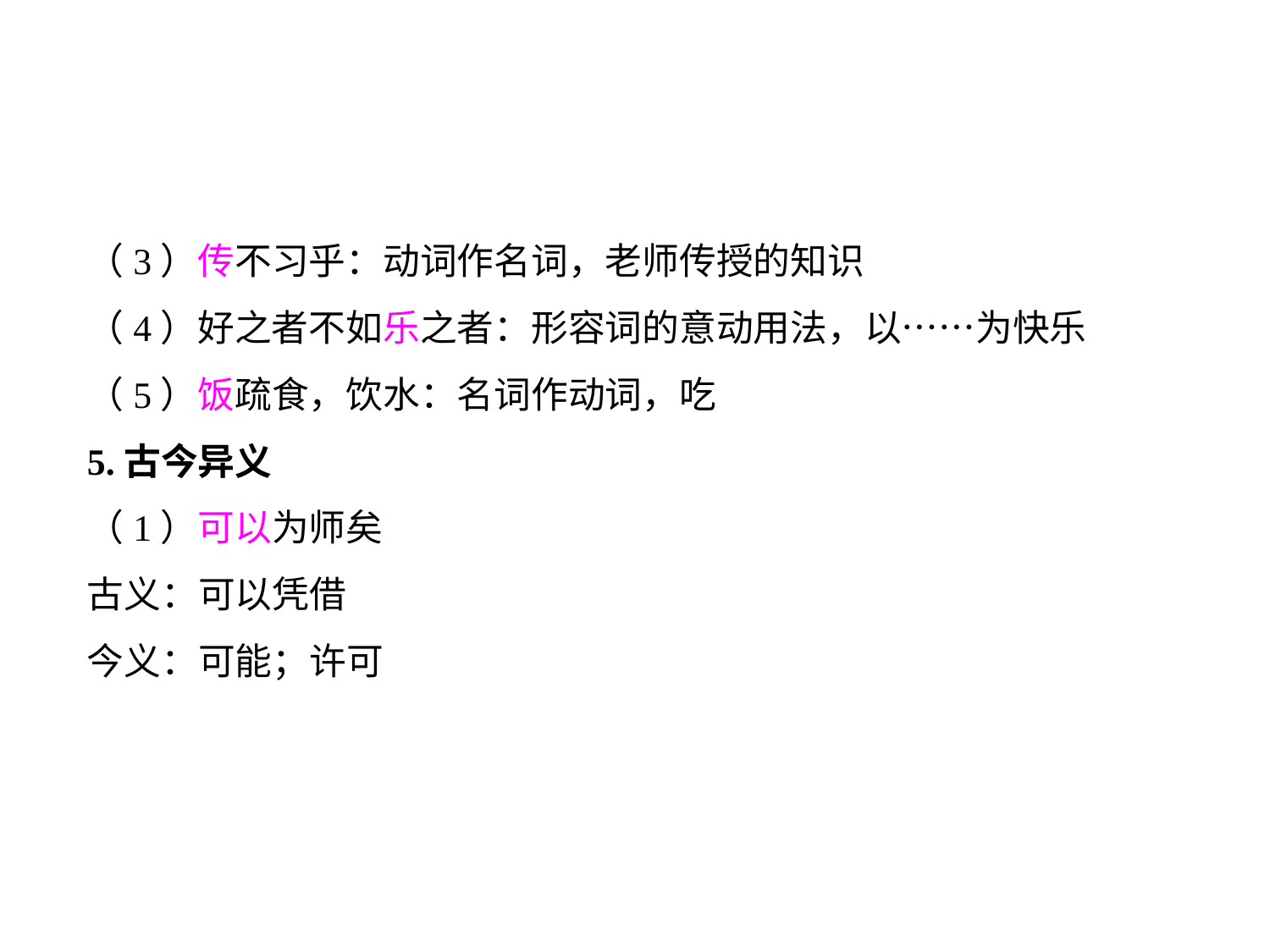

（3）传不习乎：动词作名词，老师传授的知识
（4）好之者不如乐之者：形容词的意动用法，以……为快乐
（5）饭疏食，饮水：名词作动词，吃
5.古今异义
（1）可以为师矣
古义：可以凭借
今义：可能；许可